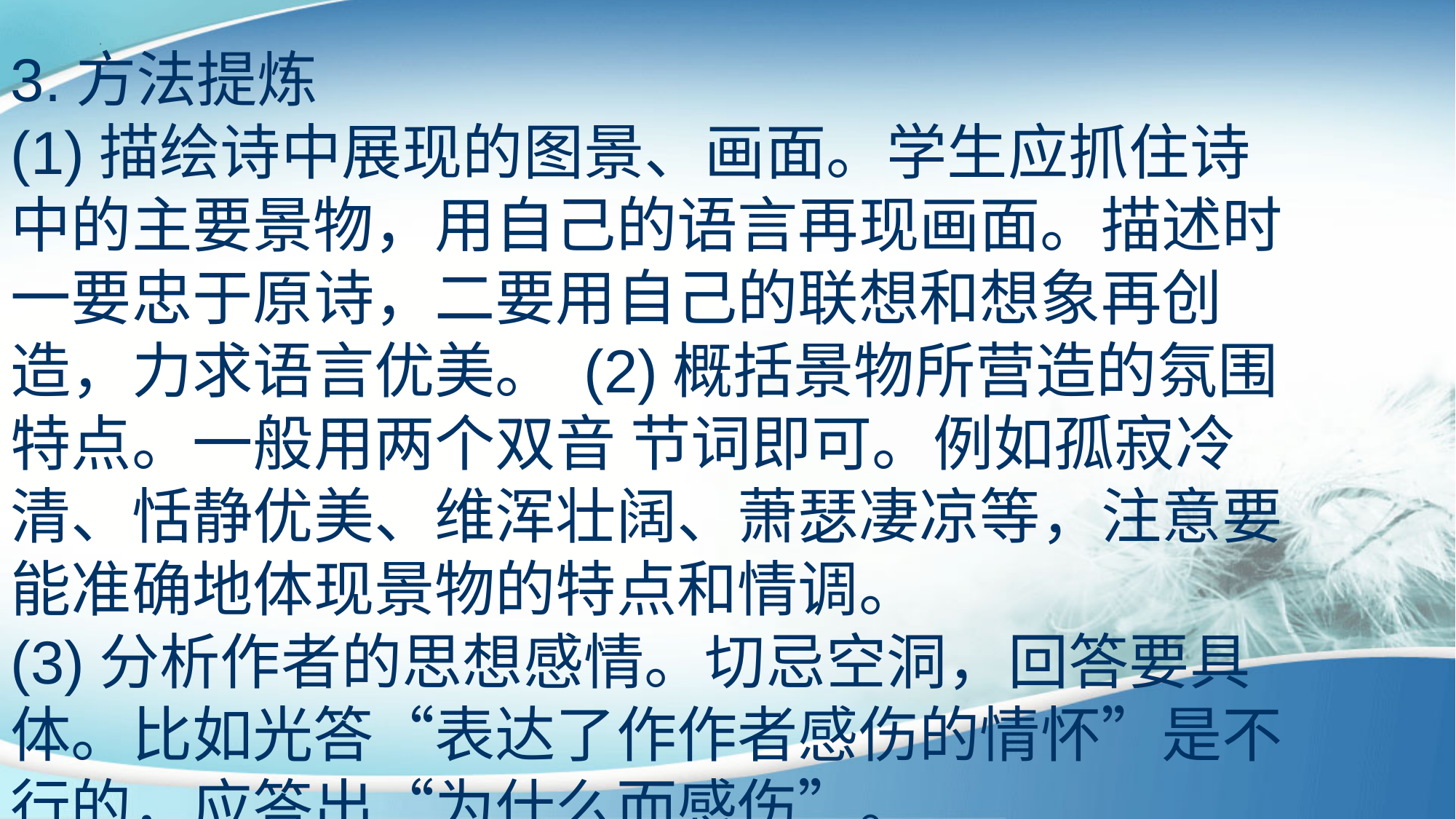

3.方法提炼
(1)描绘诗中展现的图景、画面。学生应抓住诗中的主要景物，用自己的语言再现画面。描述时一要忠于原诗，二要用自己的联想和想象再创造，力求语言优美。 (2)概括景物所营造的氛围特点。一般用两个双音 节词即可。例如孤寂冷清、恬静优美、维浑壮阔、萧瑟凄凉等，注意要能准确地体现景物的特点和情调。
(3)分析作者的思想感情。切忌空洞，回答要具体。比如光答“表达了作作者感伤的情怀”是不行的，应答出“为什么而感伤”。